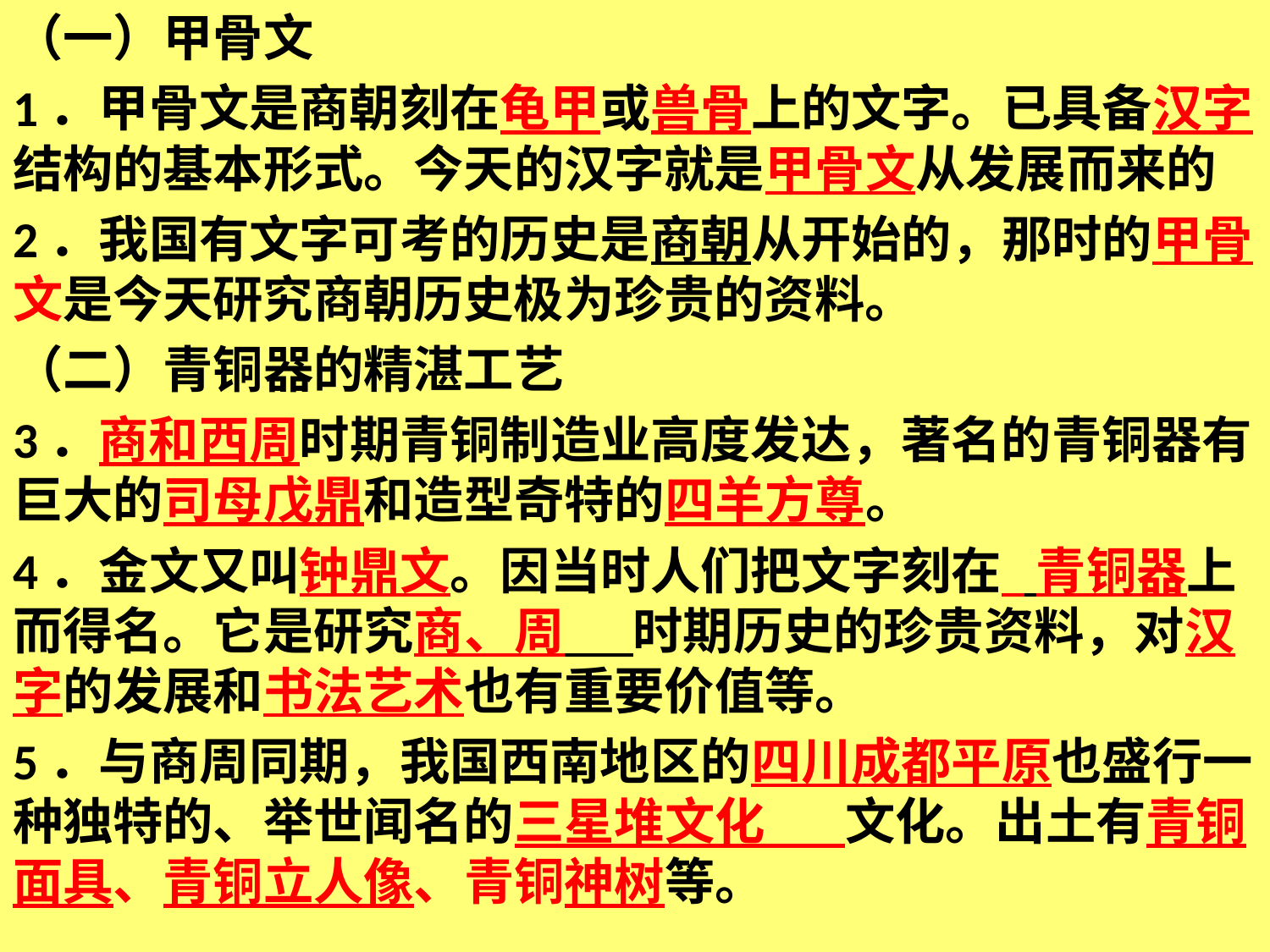

（一）甲骨文
1．甲骨文是商朝刻在龟甲或兽骨上的文字。已具备汉字结构的基本形式。今天的汉字就是甲骨文从发展而来的
2．我国有文字可考的历史是商朝从开始的，那时的甲骨文是今天研究商朝历史极为珍贵的资料。
（二）青铜器的精湛工艺
3．商和西周时期青铜制造业高度发达，著名的青铜器有巨大的司母戊鼎和造型奇特的四羊方尊。
4．金文又叫钟鼎文。因当时人们把文字刻在   青铜器上而得名。它是研究商、周      时期历史的珍贵资料，对汉字的发展和书法艺术也有重要价值等。
5．与商周同期，我国西南地区的四川成都平原也盛行一种独特的、举世闻名的三星堆文化       文化。出土有青铜面具、青铜立人像、青铜神树等。